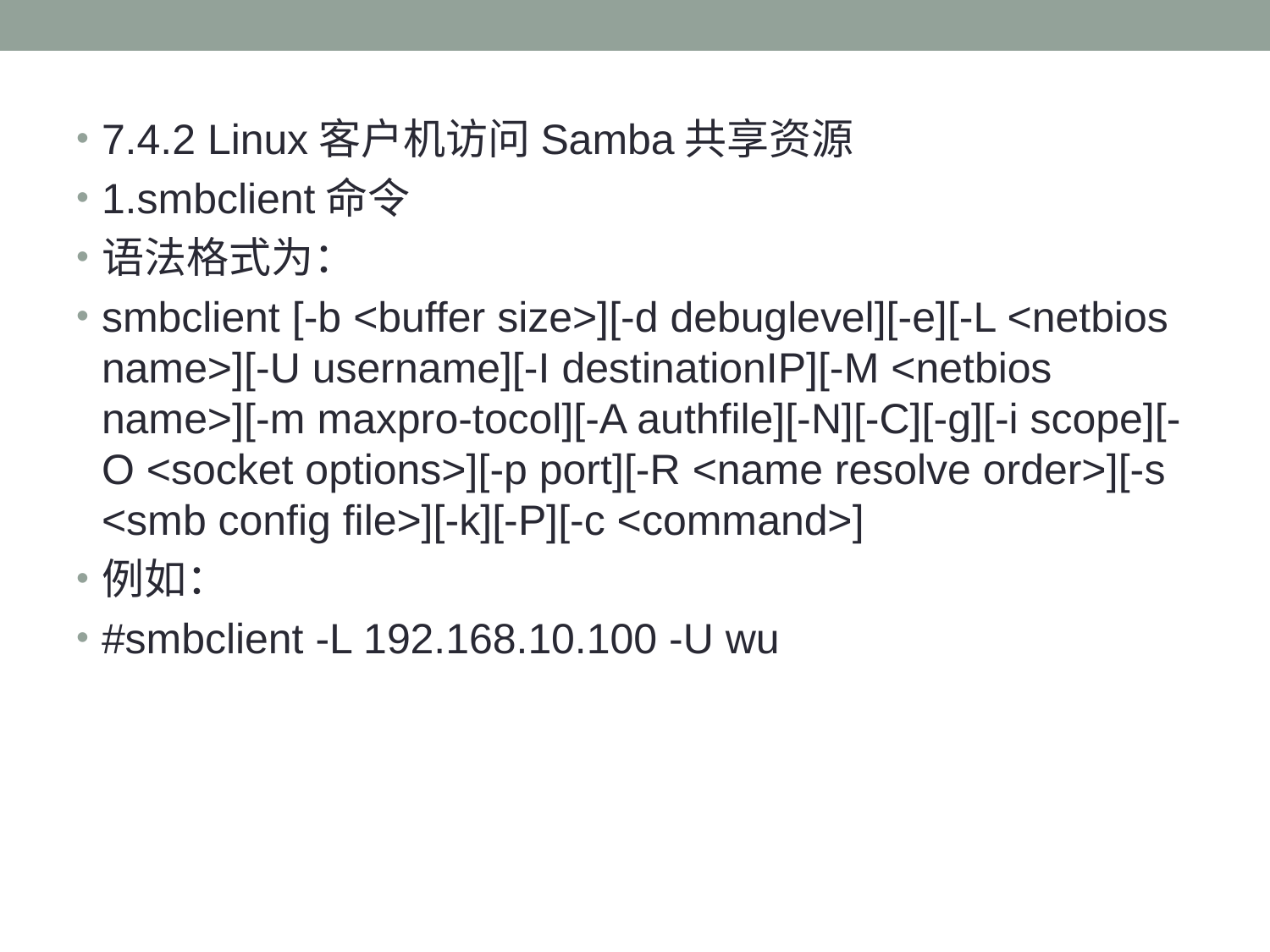

#
7.4.2 Linux客户机访问Samba共享资源
1.smbclient命令
语法格式为：
smbclient [-b <buffer size>][-d debuglevel][-e][-L <netbios name>][-U username][-I destinationIP][-M <netbios name>][-m maxpro-tocol][-A authfile][-N][-C][-g][-i scope][-O <socket options>][-p port][-R <name resolve order>][-s <smb config file>][-k][-P][-c <command>]
例如：
#smbclient -L 192.168.10.100 -U wu